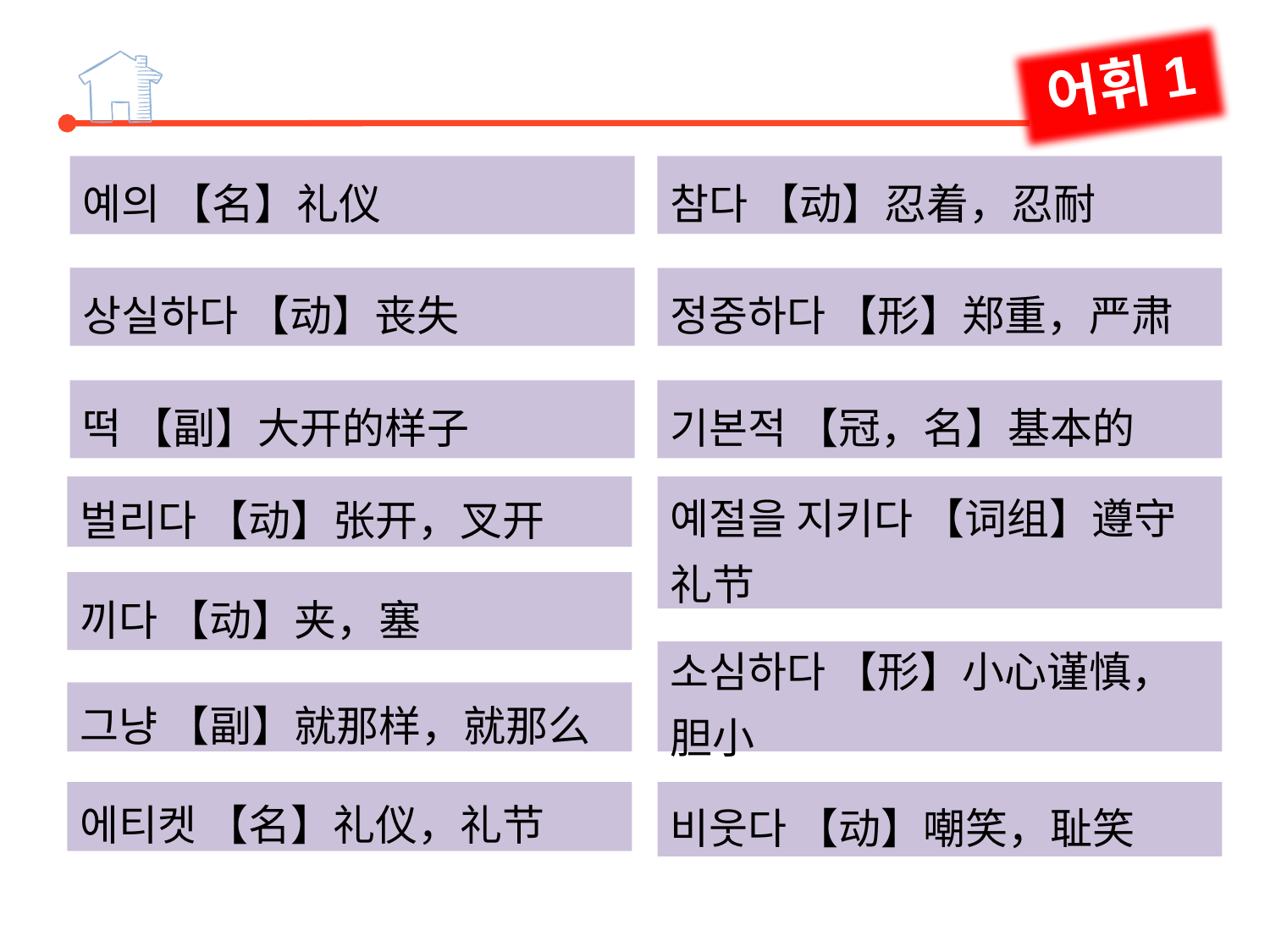

어휘1

참다 【动】忍着，忍耐
예의 【名】礼仪
상실하다 【动】丧失
정중하다 【形】郑重，严肃
떡 【副】大开的样子
기본적 【冠，名】基本的
벌리다 【动】张开，叉开
예절을 지키다 【词组】遵守礼节
끼다 【动】夹，塞
소심하다 【形】小心谨慎，胆小
그냥 【副】就那样，就那么
에티켓 【名】礼仪，礼节
비웃다 【动】嘲笑，耻笑